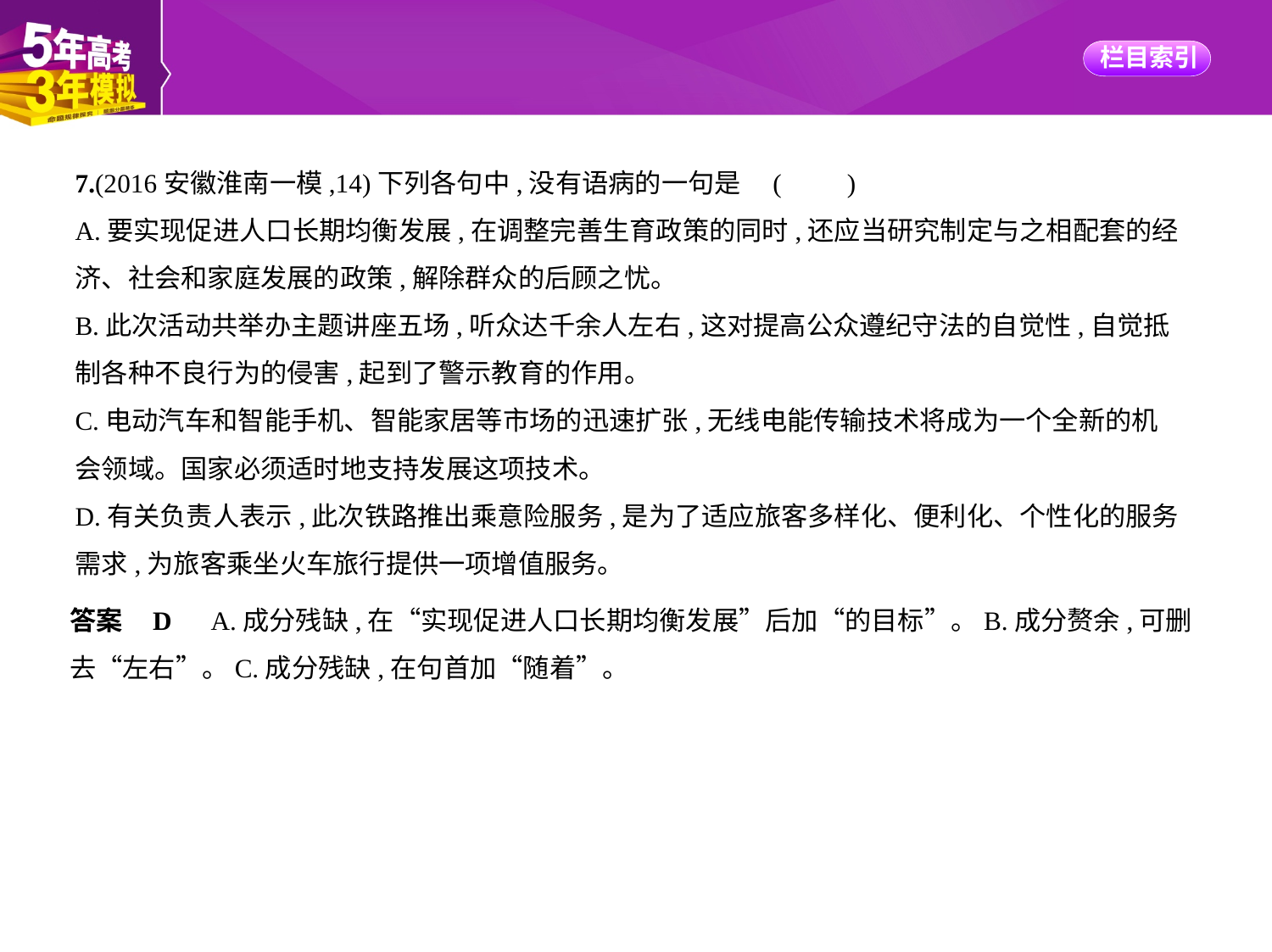

7.(2016安徽淮南一模,14)下列各句中,没有语病的一句是 (　　)
A.要实现促进人口长期均衡发展,在调整完善生育政策的同时,还应当研究制定与之相配套的经
济、社会和家庭发展的政策,解除群众的后顾之忧。
B.此次活动共举办主题讲座五场,听众达千余人左右,这对提高公众遵纪守法的自觉性,自觉抵
制各种不良行为的侵害,起到了警示教育的作用。
C.电动汽车和智能手机、智能家居等市场的迅速扩张,无线电能传输技术将成为一个全新的机
会领域。国家必须适时地支持发展这项技术。
D.有关负责人表示,此次铁路推出乘意险服务,是为了适应旅客多样化、便利化、个性化的服务
需求,为旅客乘坐火车旅行提供一项增值服务。
答案    D　A.成分残缺,在“实现促进人口长期均衡发展”后加“的目标”。B.成分赘余,可删
去“左右”。C.成分残缺,在句首加“随着”。